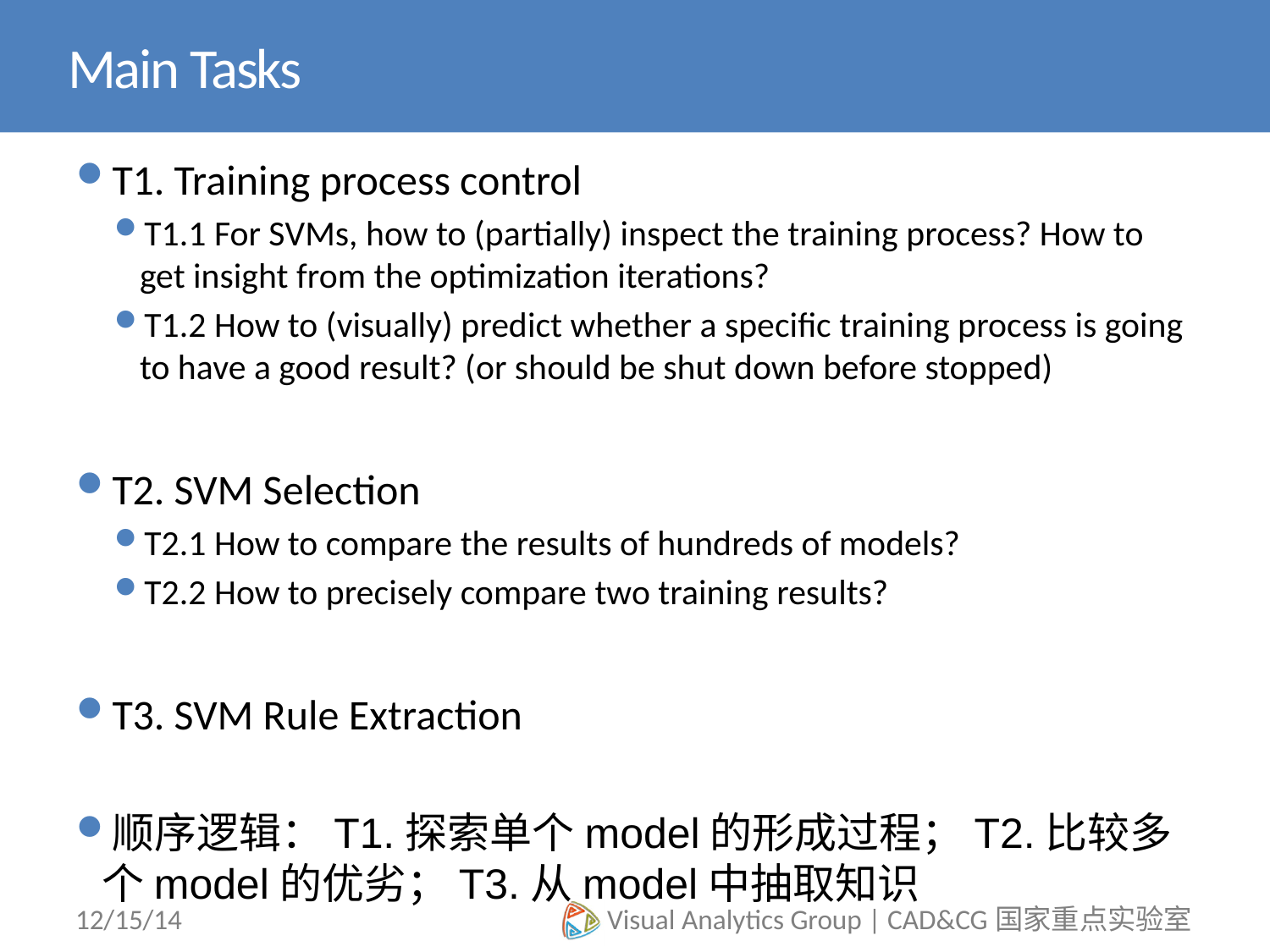

# Main Tasks
T1. Training process control
T1.1 For SVMs, how to (partially) inspect the training process? How to get insight from the optimization iterations?
T1.2 How to (visually) predict whether a specific training process is going to have a good result? (or should be shut down before stopped)

T2. SVM Selection
T2.1 How to compare the results of hundreds of models?
T2.2 How to precisely compare two training results?

T3. SVM Rule Extraction

顺序逻辑：T1.探索单个model的形成过程；T2.比较多个model的优劣；T3.从model中抽取知识
12/15/14
Visual Analytics Group | CAD&CG国家重点实验室